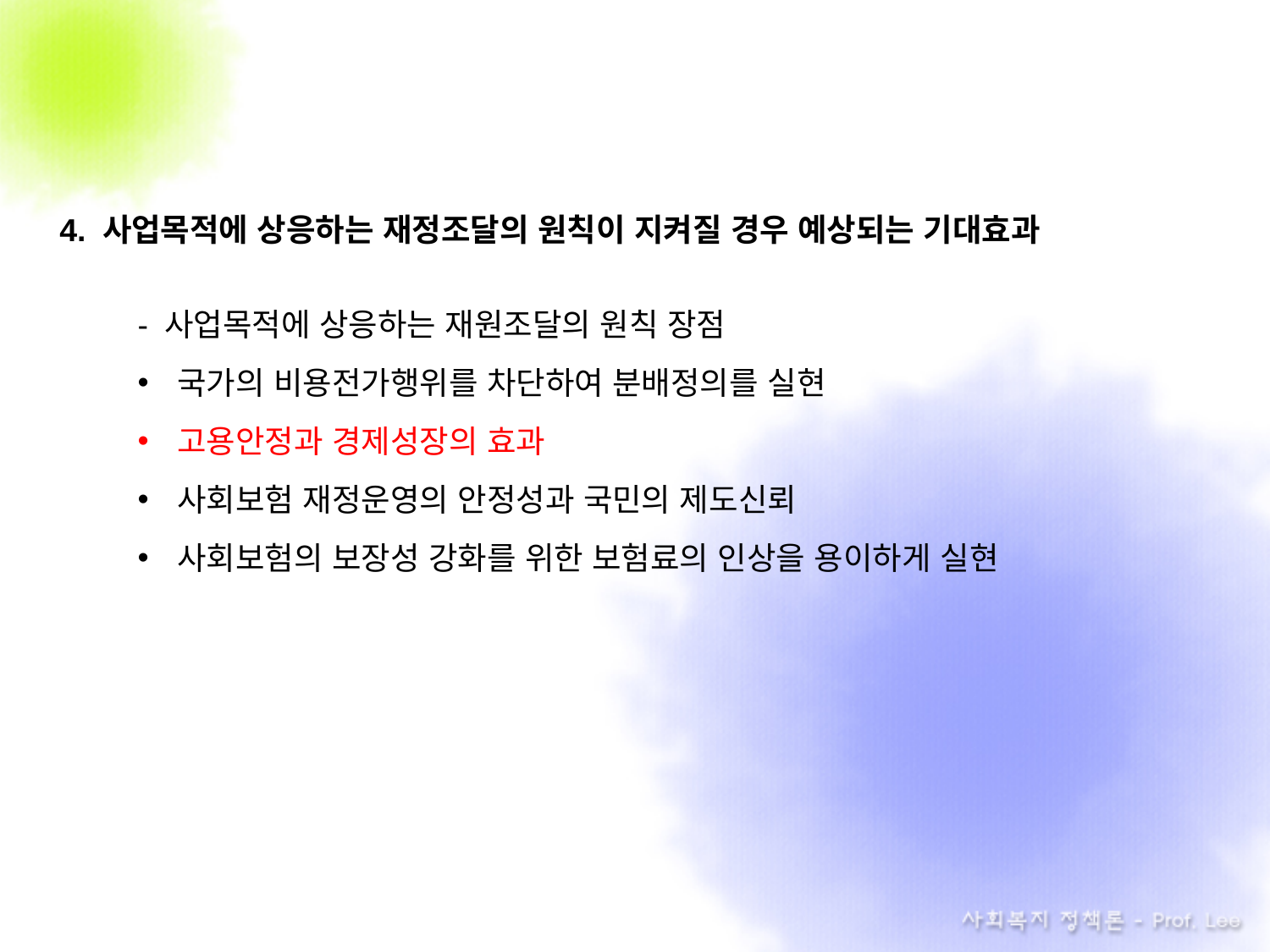

4. 사업목적에 상응하는 재정조달의 원칙이 지켜질 경우 예상되는 기대효과

- 사업목적에 상응하는 재원조달의 원칙 장점
국가의 비용전가행위를 차단하여 분배정의를 실현
고용안정과 경제성장의 효과
사회보험 재정운영의 안정성과 국민의 제도신뢰
사회보험의 보장성 강화를 위한 보험료의 인상을 용이하게 실현